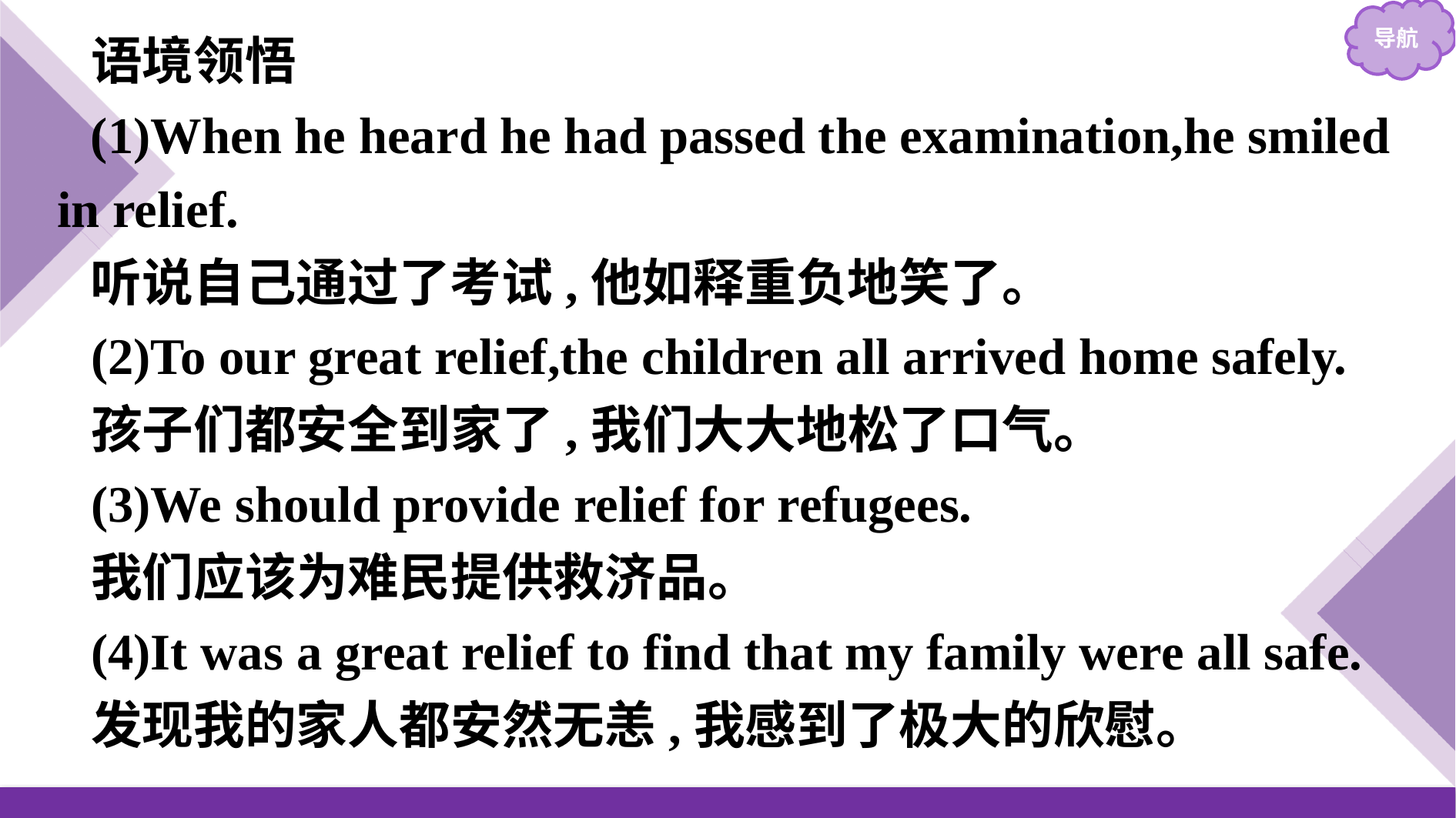

语境领悟
(1)When he heard he had passed the examination,he smiled in relief.
听说自己通过了考试,他如释重负地笑了。
(2)To our great relief,the children all arrived home safely.
孩子们都安全到家了,我们大大地松了口气。
(3)We should provide relief for refugees.
我们应该为难民提供救济品。
(4)It was a great relief to find that my family were all safe.
发现我的家人都安然无恙,我感到了极大的欣慰。